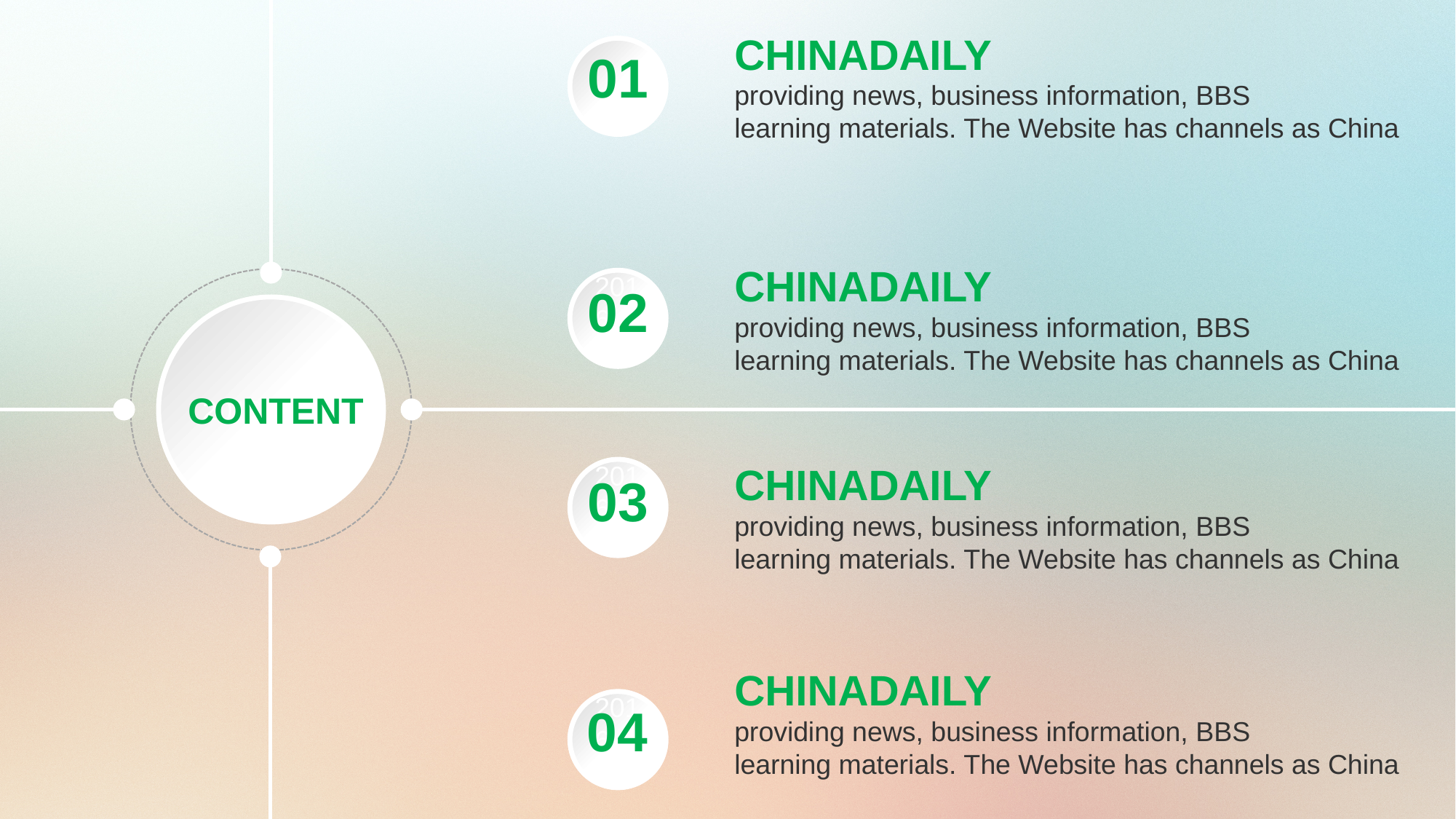

CHINADAILY
providing news, business information, BBS
learning materials. The Website has channels as China

01
CHINADAILY
providing news, business information, BBS
learning materials. The Website has channels as China

2016年
2016年
02
CONTENT

CHINADAILY
providing news, business information, BBS
learning materials. The Website has channels as China
2016年
03

CHINADAILY
providing news, business information, BBS
learning materials. The Website has channels as China
2016年
04